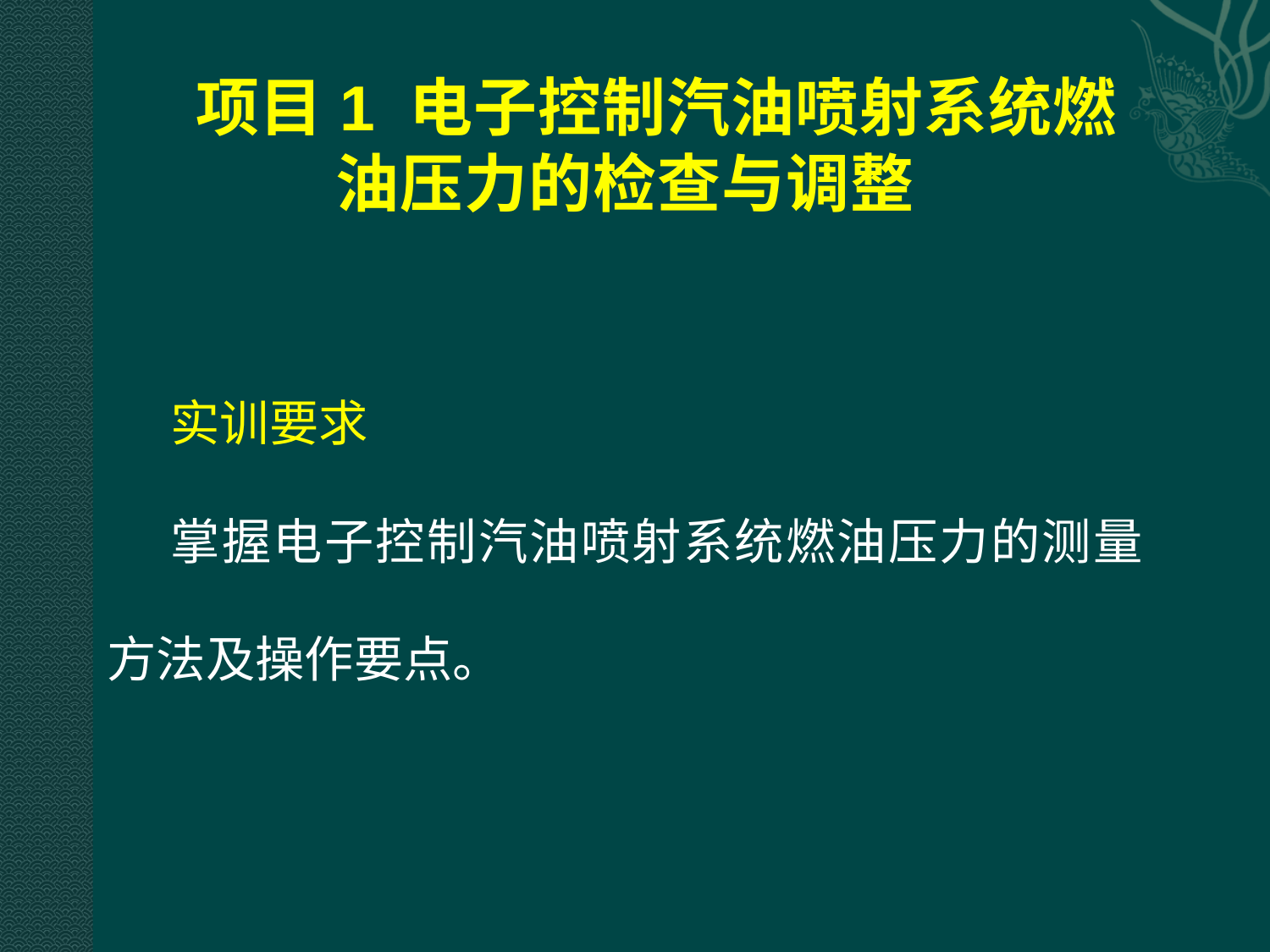

# 项目1 电子控制汽油喷射系统燃油压力的检查与调整
实训要求
掌握电子控制汽油喷射系统燃油压力的测量方法及操作要点。